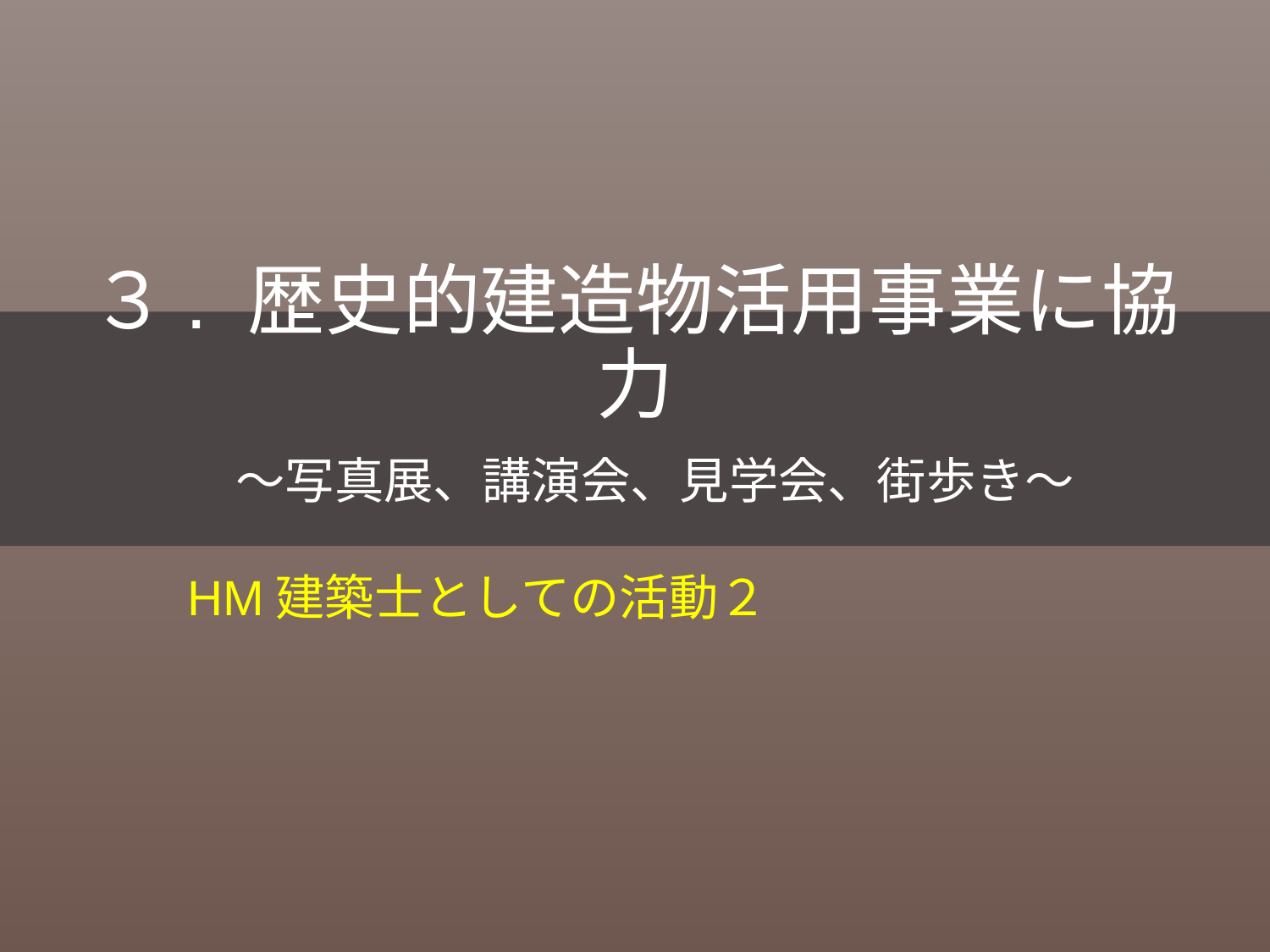

# ３. 歴史的建造物活用事業に協力
～写真展、講演会、見学会、街歩き～
HM建築士としての活動２